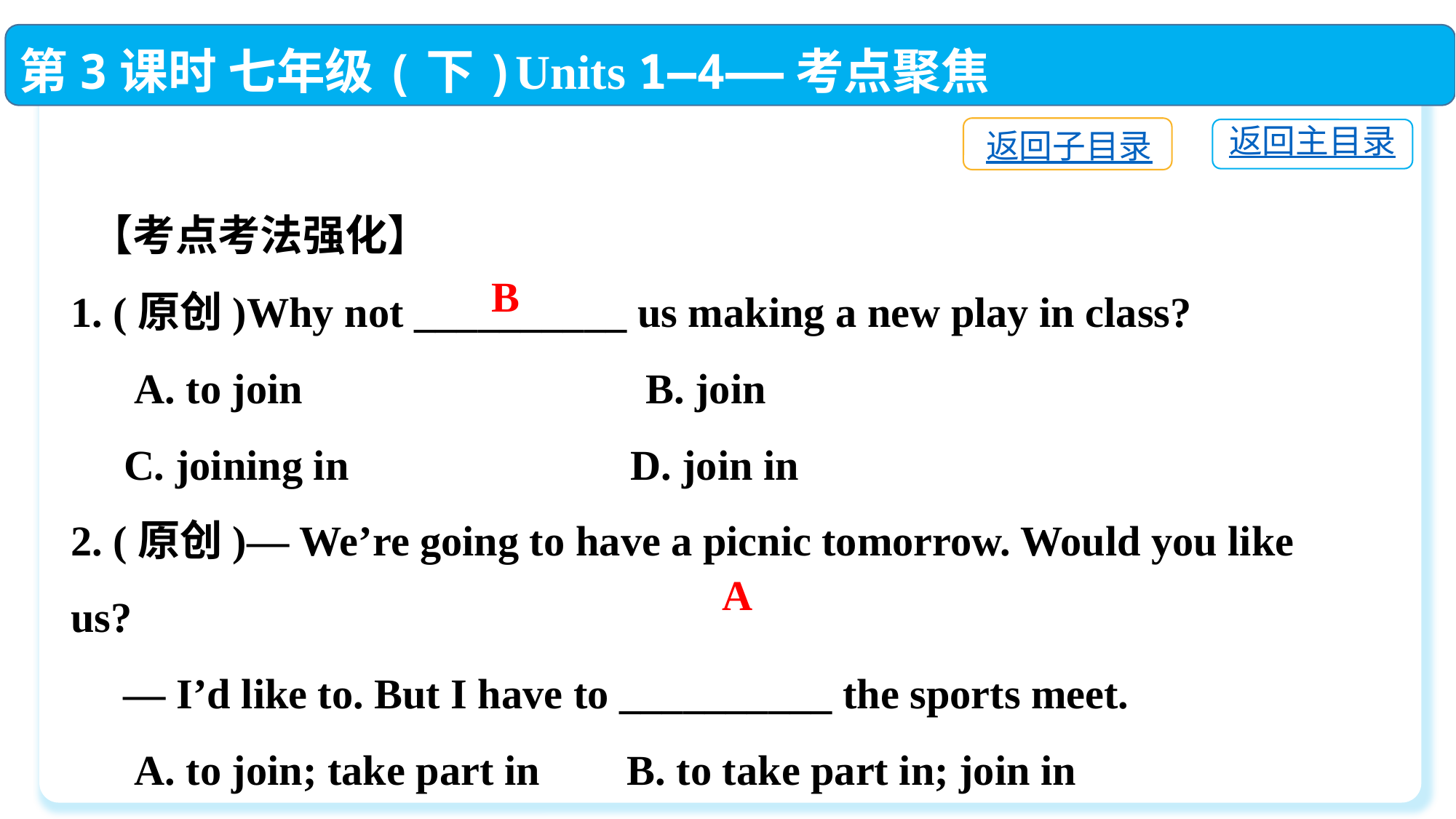

第3课时 七年级(下)Units 1—4——考点聚焦

返回子目录
返回主目录
 【考点考法强化】
1. (原创)Why not __________ us making a new play in class?
      A. to join 　　　　　	  B. join
     C. joining in	                      D. join in
2. (原创)— We’re going to have a picnic tomorrow. Would you like us?
     — I’d like to. But I have to __________ the sports meet.
      A. to join; take part in	 B. to take part in; join in
     C. join; take part in	           D. join; join

B
A